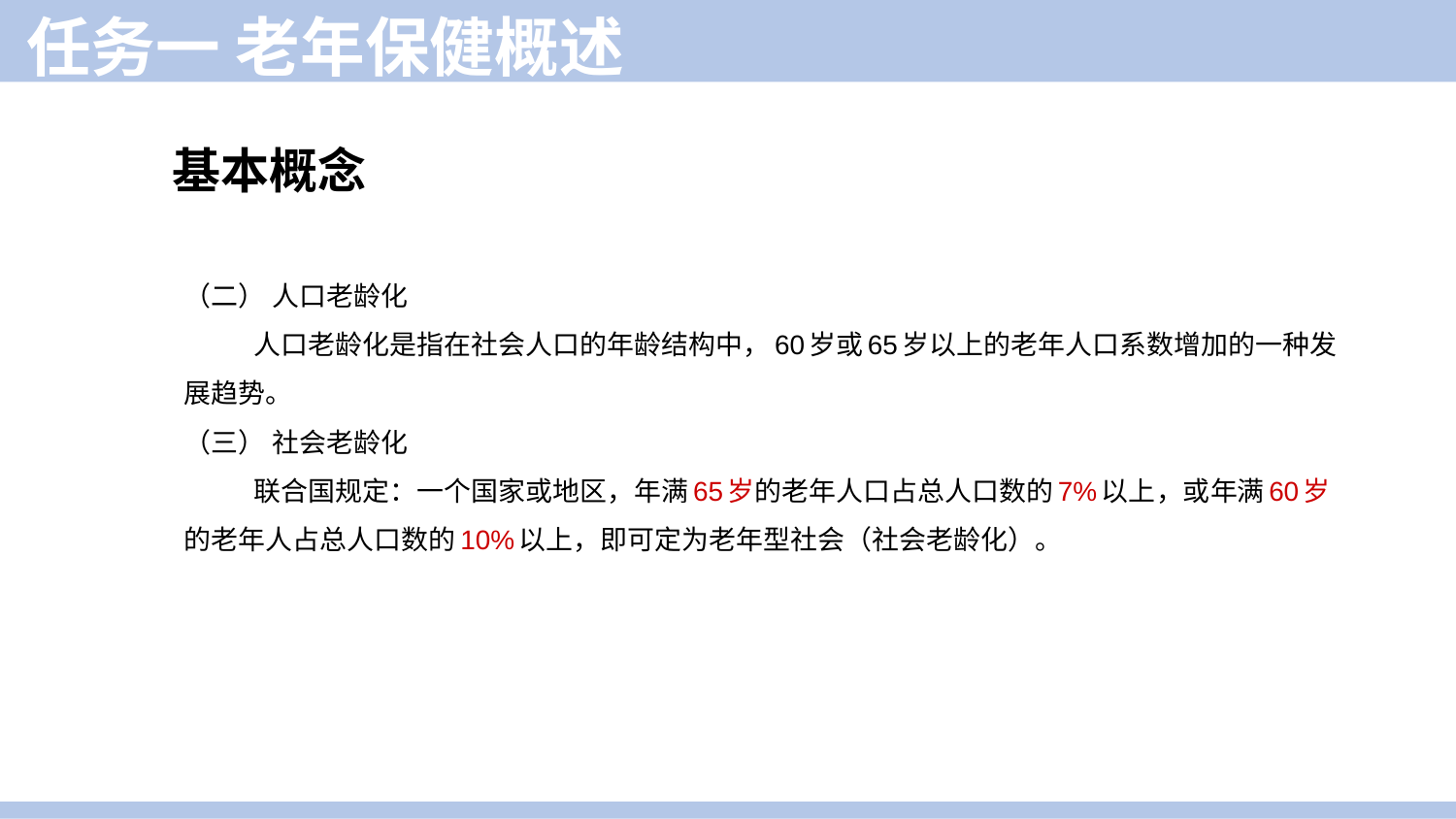

任务一 老年保健概述
基本概念
（二） 人口老龄化
人口老龄化是指在社会人口的年龄结构中，60岁或65岁以上的老年人口系数增加的一种发展趋势。
（三） 社会老龄化
联合国规定：一个国家或地区，年满65岁的老年人口占总人口数的7%以上，或年满60岁的老年人占总人口数的10%以上，即可定为老年型社会（社会老龄化）。